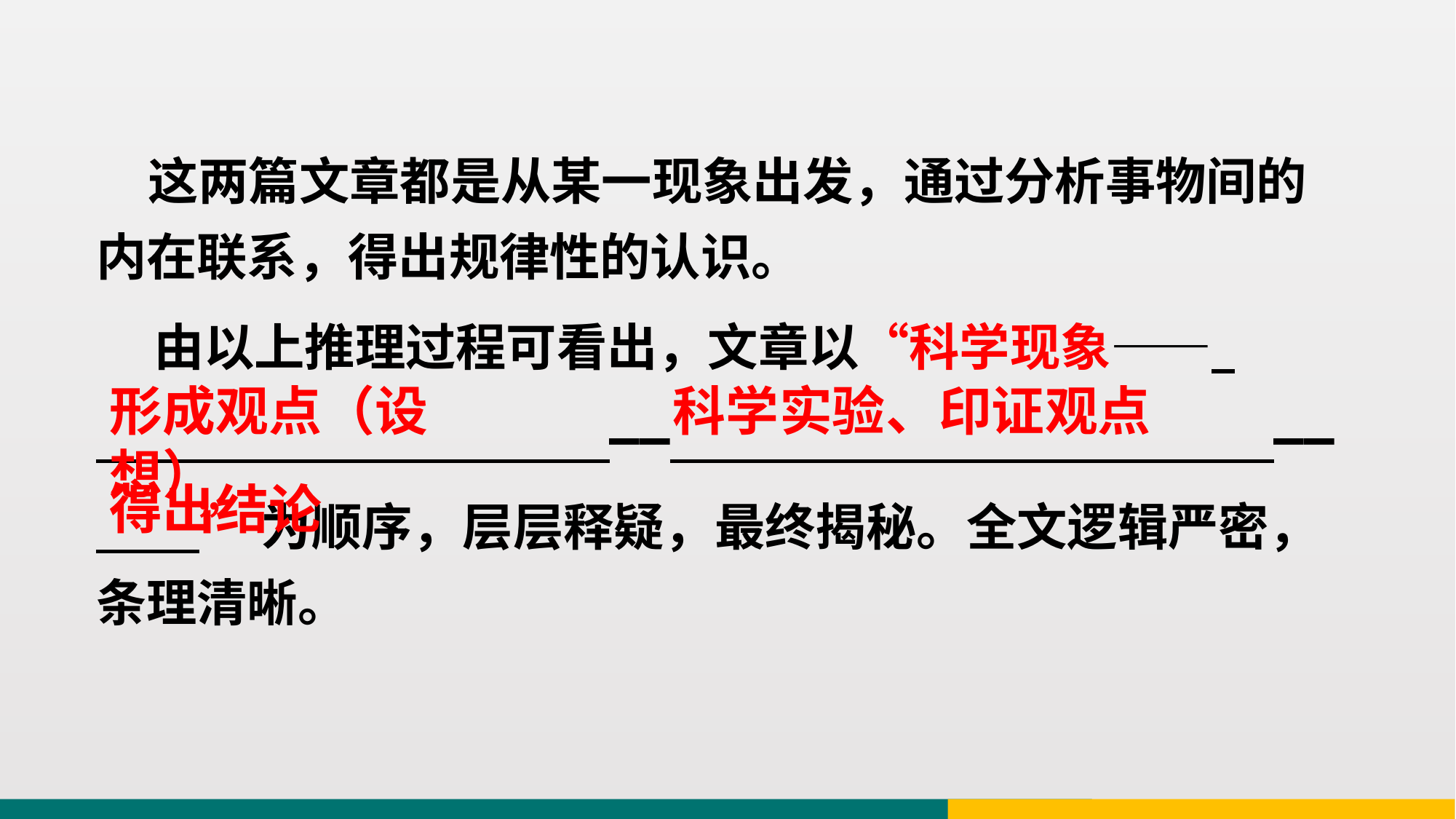

这两篇文章都是从某一现象出发，通过分析事物间的内在联系，得出规律性的认识。
    由以上推理过程可看出，文章以“科学现象——
                 ——                    ——
         ”为顺序，层层释疑，最终揭秘。全文逻辑严密，条理清晰。
形成观点（设想）
科学实验、印证观点
得出结论